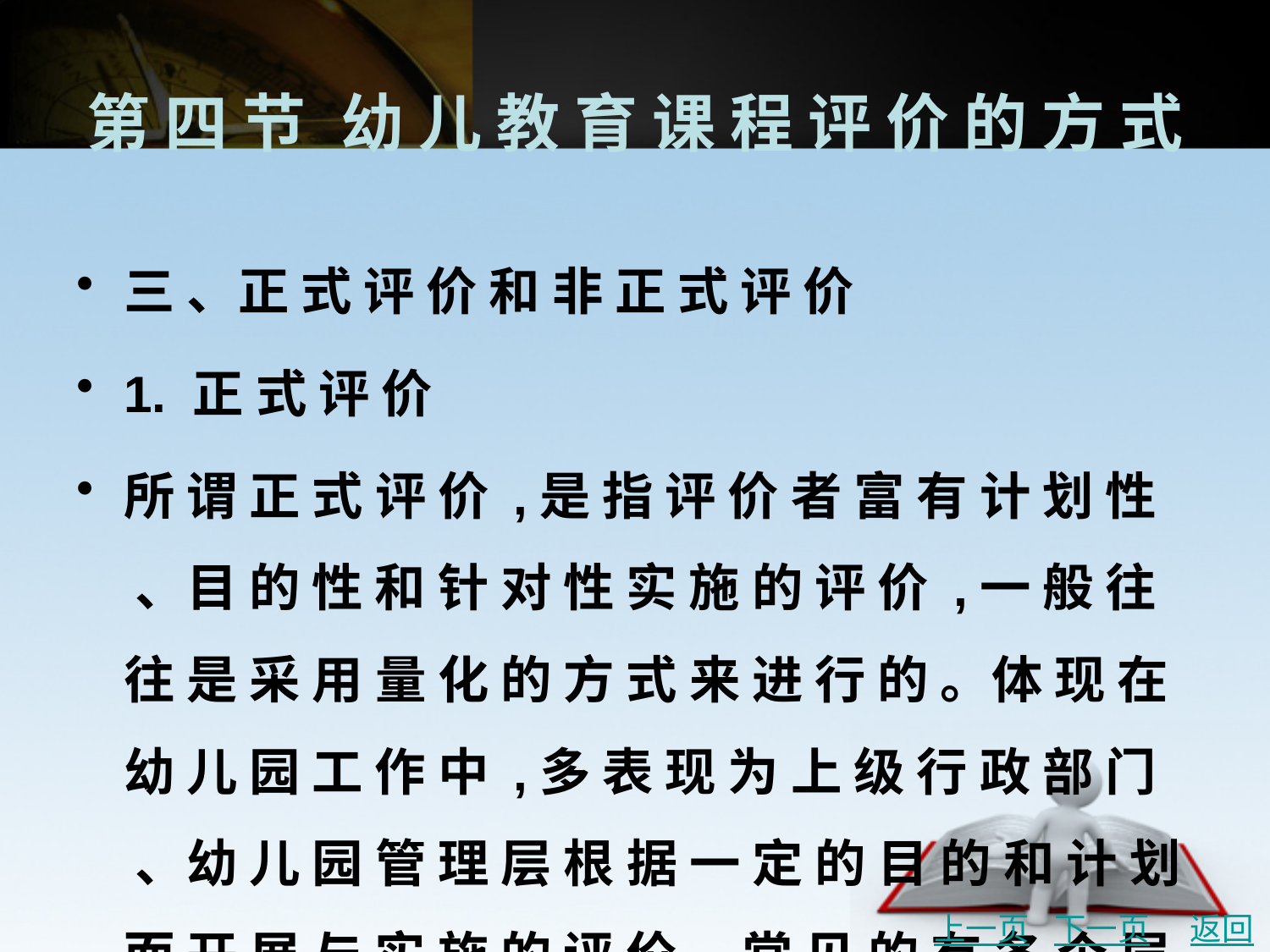

# 第 四 节	幼 儿 教 育 课 程 评 价 的 方 式
三 、正 式 评 价 和 非 正 式 评 价
1. 正 式 评 价
所 谓 正 式 评 价 ,是 指 评 价 者 富 有 计 划 性 、目 的 性 和 针 对 性 实 施 的 评 价 ,一 般 往 往 是 采 用 量 化 的 方 式 来 进 行 的 。体 现 在 幼 儿 园 工 作 中 ,多 表 现 为 上 级 行 政 部 门 、幼 儿 园 管 理 层 根 据 一 定 的 目 的 和 计 划 而 开 展 与 实 施 的 评 价 , 常 见 的 有 各 个 层 次  (园 内 或 园 间 ) 的 教 学 活 动 评 优 等 ,一 般 采 用 量 化 和 等 第 或 分 数 式 的 评 价 表  (见 表 7-3、表 7-4、表 7-5)。

上一页
下一页
返回